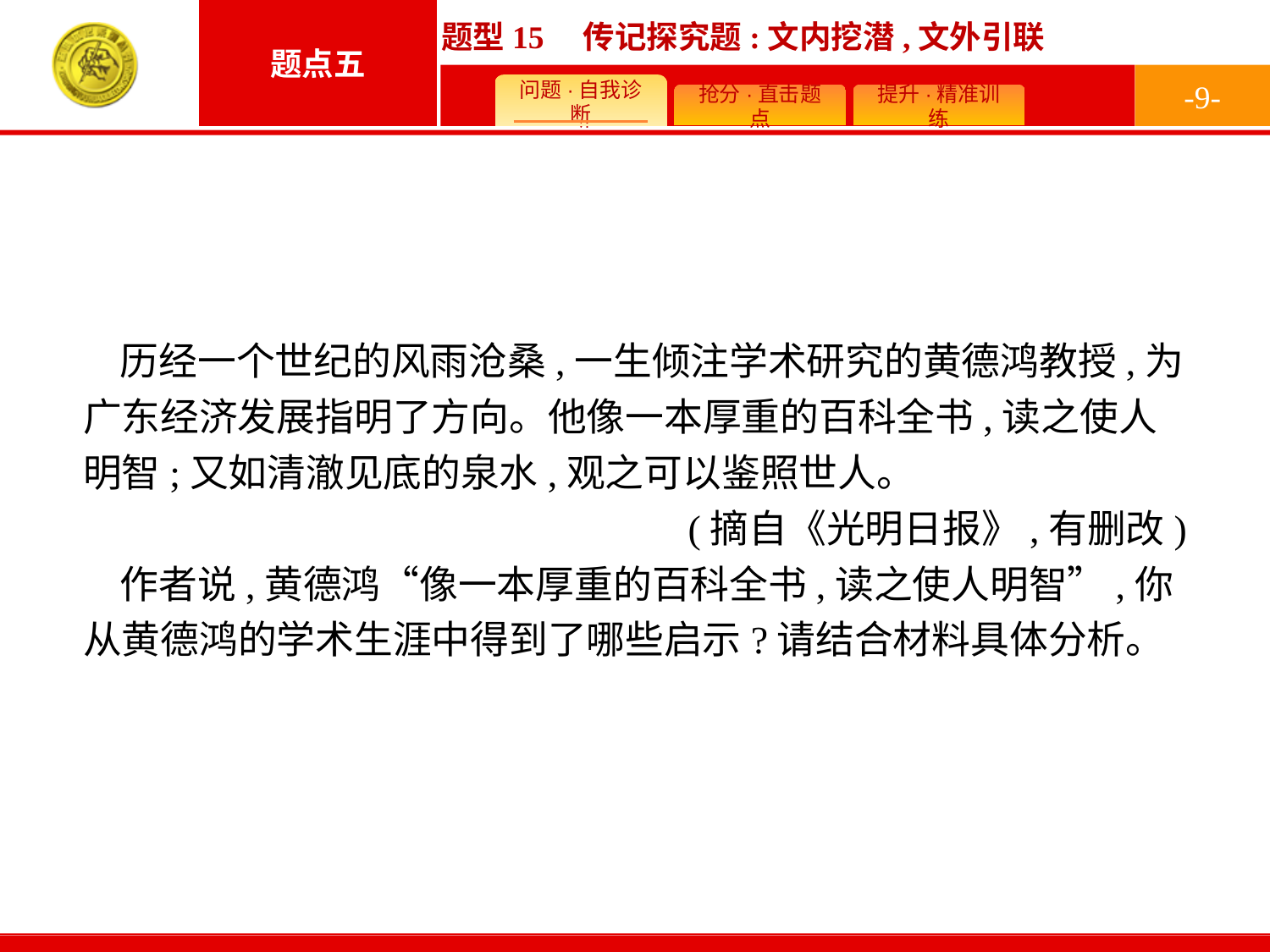

-9-
历经一个世纪的风雨沧桑,一生倾注学术研究的黄德鸿教授,为广东经济发展指明了方向。他像一本厚重的百科全书,读之使人明智;又如清澈见底的泉水,观之可以鉴照世人。
(摘自《光明日报》,有删改)
作者说,黄德鸿“像一本厚重的百科全书,读之使人明智”,你从黄德鸿的学术生涯中得到了哪些启示?请结合材料具体分析。